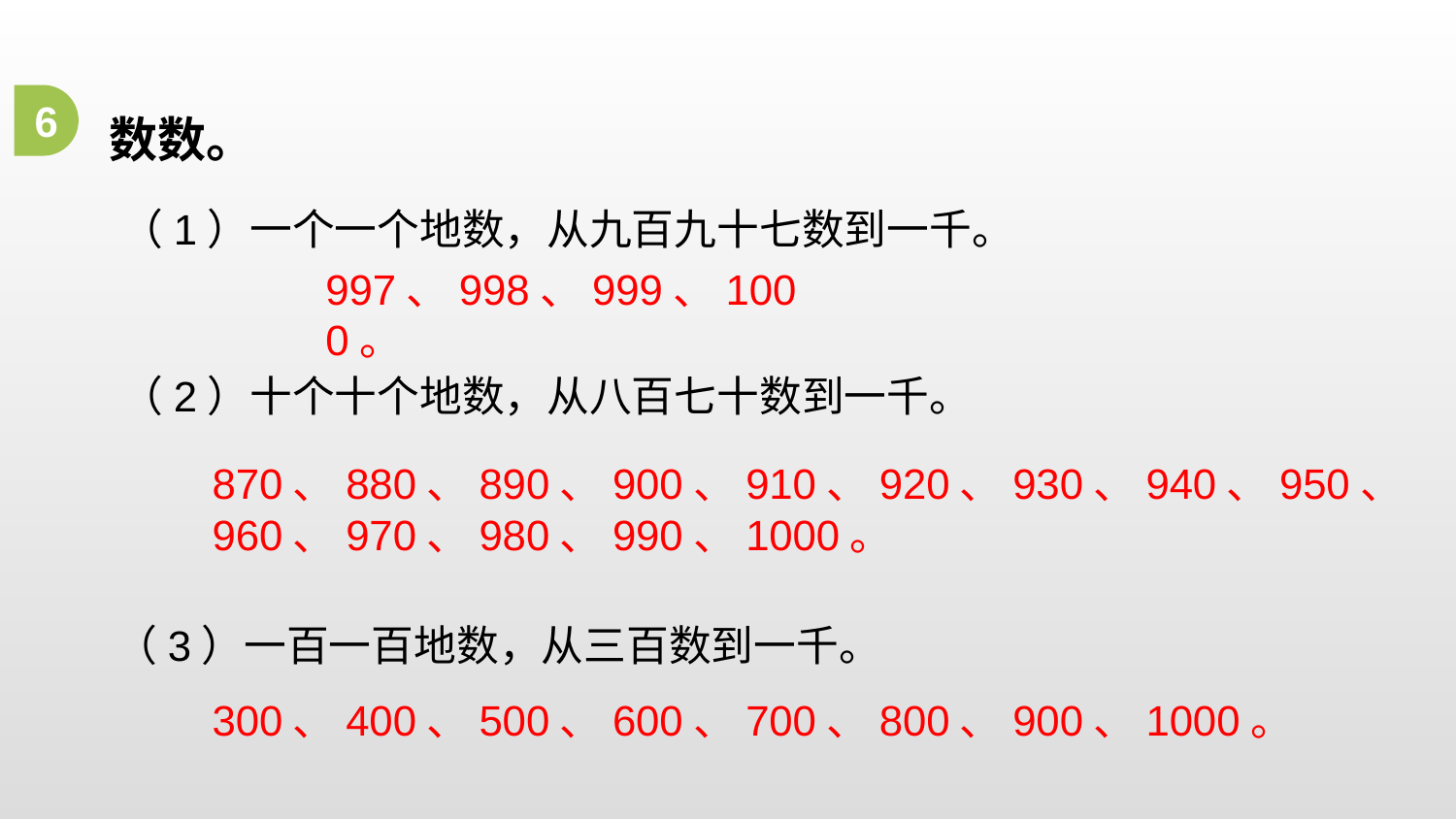

数数。
6
（1）一个一个地数，从九百九十七数到一千。
997、998、999、1000。
（2）十个十个地数，从八百七十数到一千。
870、880、890、900、910、920、930、940、950、960、970、980、990、1000。
（3）一百一百地数，从三百数到一千。
300、400、500、600、700、800、900、1000。